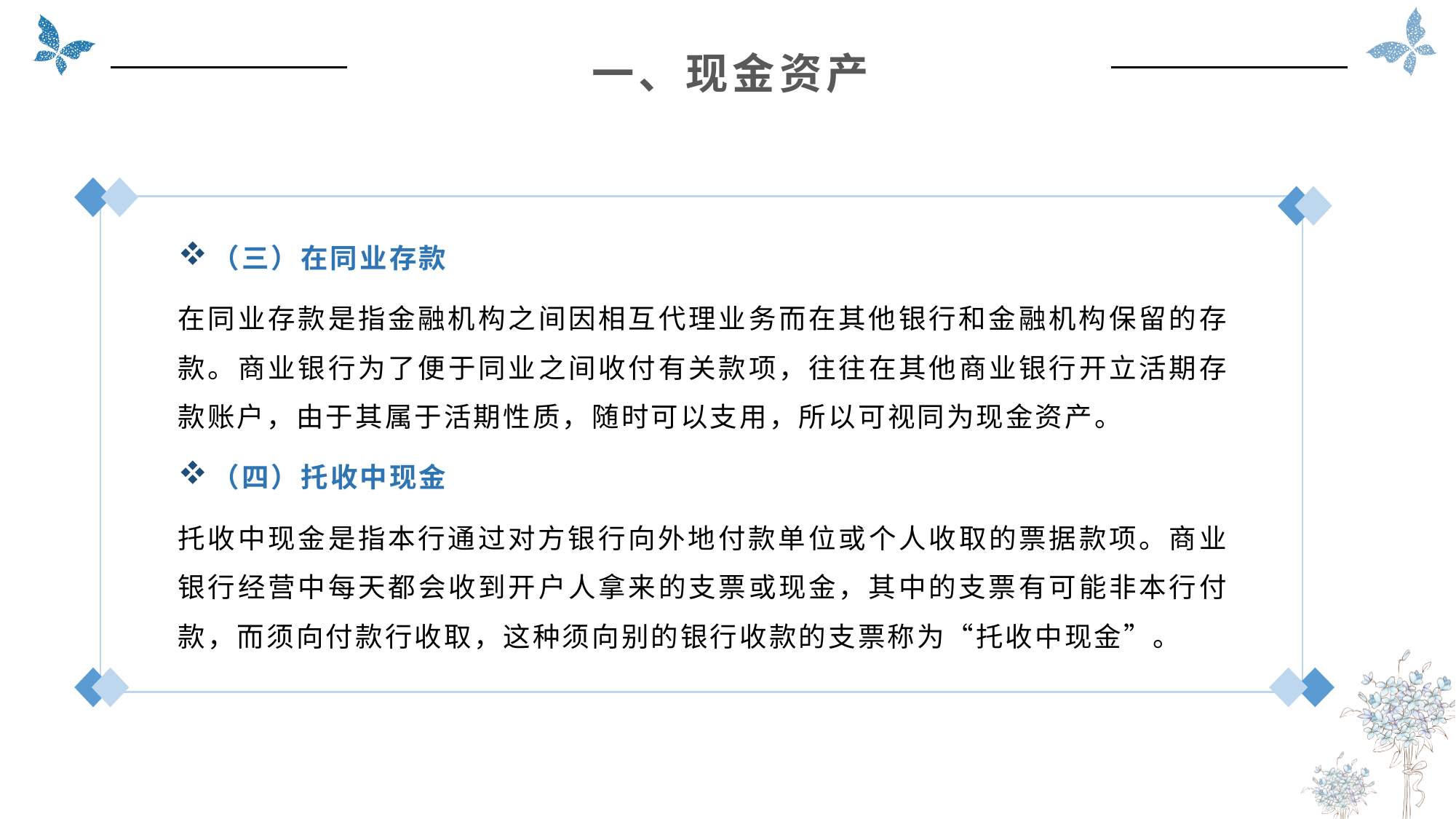

一、现金资产

（三）在同业存款
在同业存款是指金融机构之间因相互代理业务而在其他银行和金融机构保留的存款。商业银行为了便于同业之间收付有关款项，往往在其他商业银行开立活期存款账户，由于其属于活期性质，随时可以支用，所以可视同为现金资产。
（四）托收中现金
托收中现金是指本行通过对方银行向外地付款单位或个人收取的票据款项。商业银行经营中每天都会收到开户人拿来的支票或现金，其中的支票有可能非本行付款，而须向付款行收取，这种须向别的银行收款的支票称为“托收中现金”。